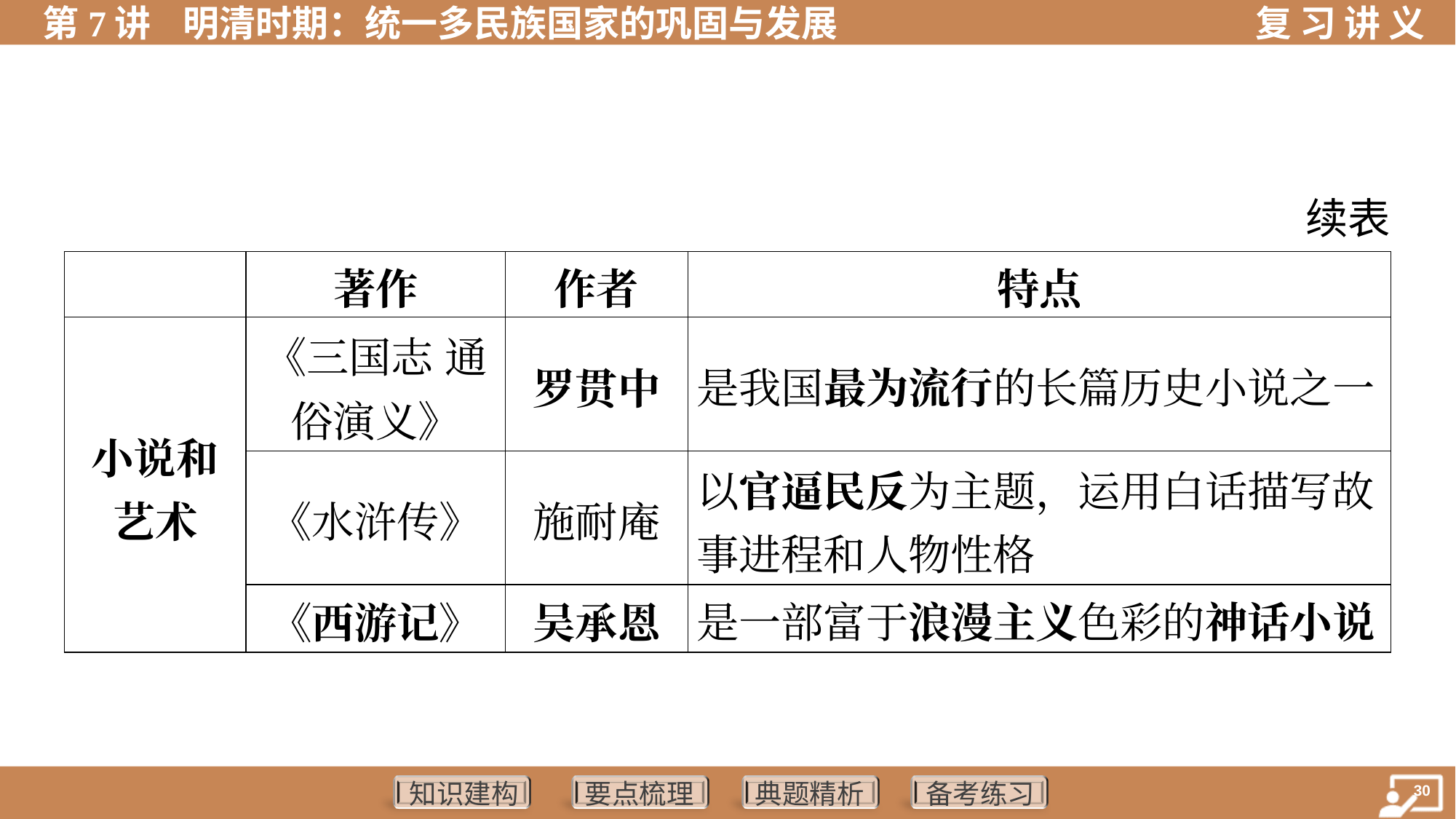

续表
|  | 著作 | 作者 | 特点 |  |  |  |
| --- | --- | --- | --- | --- | --- | --- |
| 小说和 艺术 | 《三国志 通 俗演义》 | 罗贯中 | 是我国最为流行的长篇历史小说之一 |  |  |  |
|  | 《水浒传》 | 施耐庵 | 以官逼民反为主题，运用白话描写故 事进程和人物性格 |  |  |  |
|  | 《西游记》 | 吴承恩 | 是一部富于浪漫主义色彩的神话小说 |  |  |  |